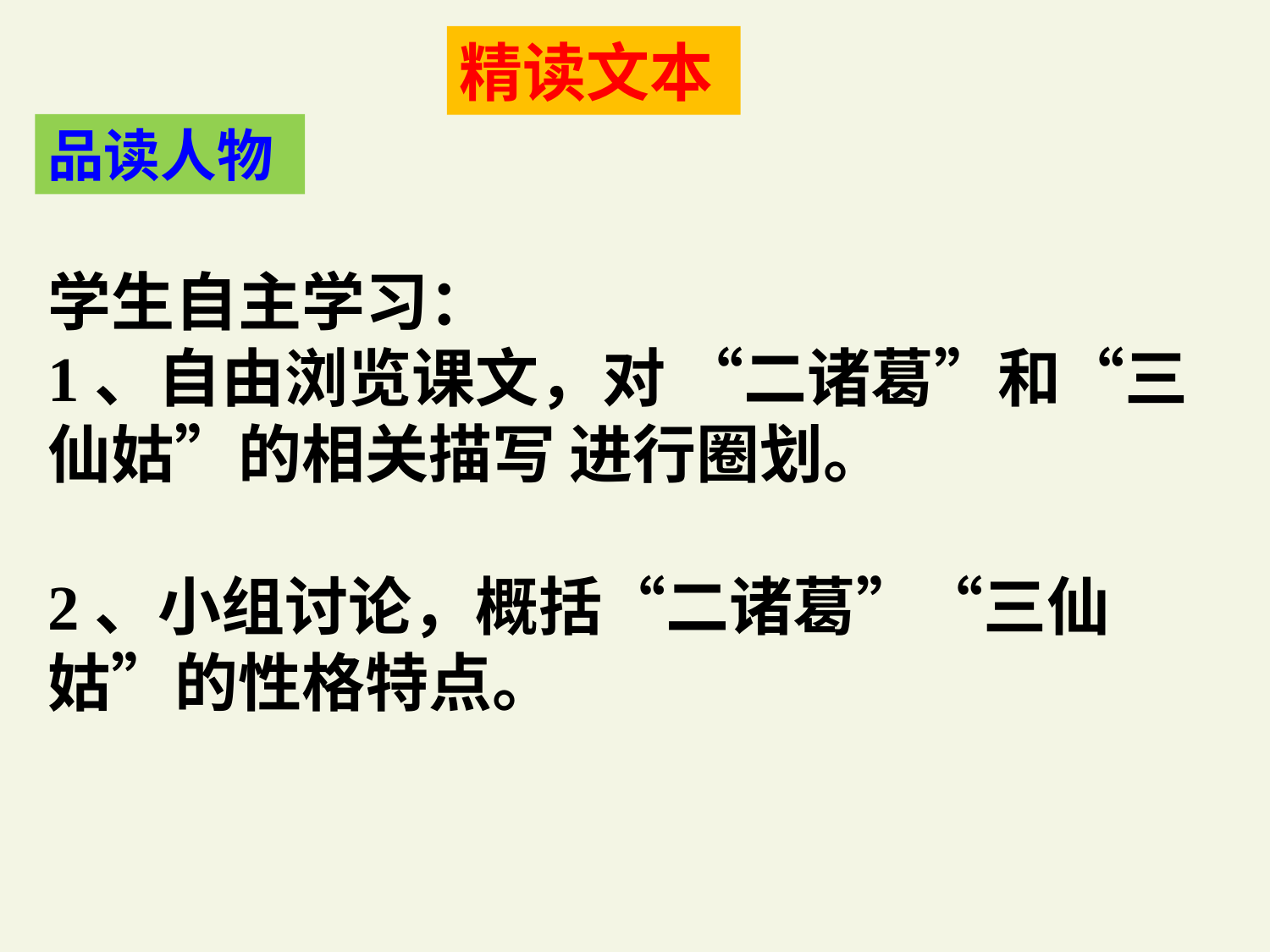

精读文本
品读人物
学生自主学习：
1、自由浏览课文，对 “二诸葛”和“三仙姑”的相关描写 进行圈划。

2、小组讨论，概括“二诸葛”“三仙姑”的性格特点。